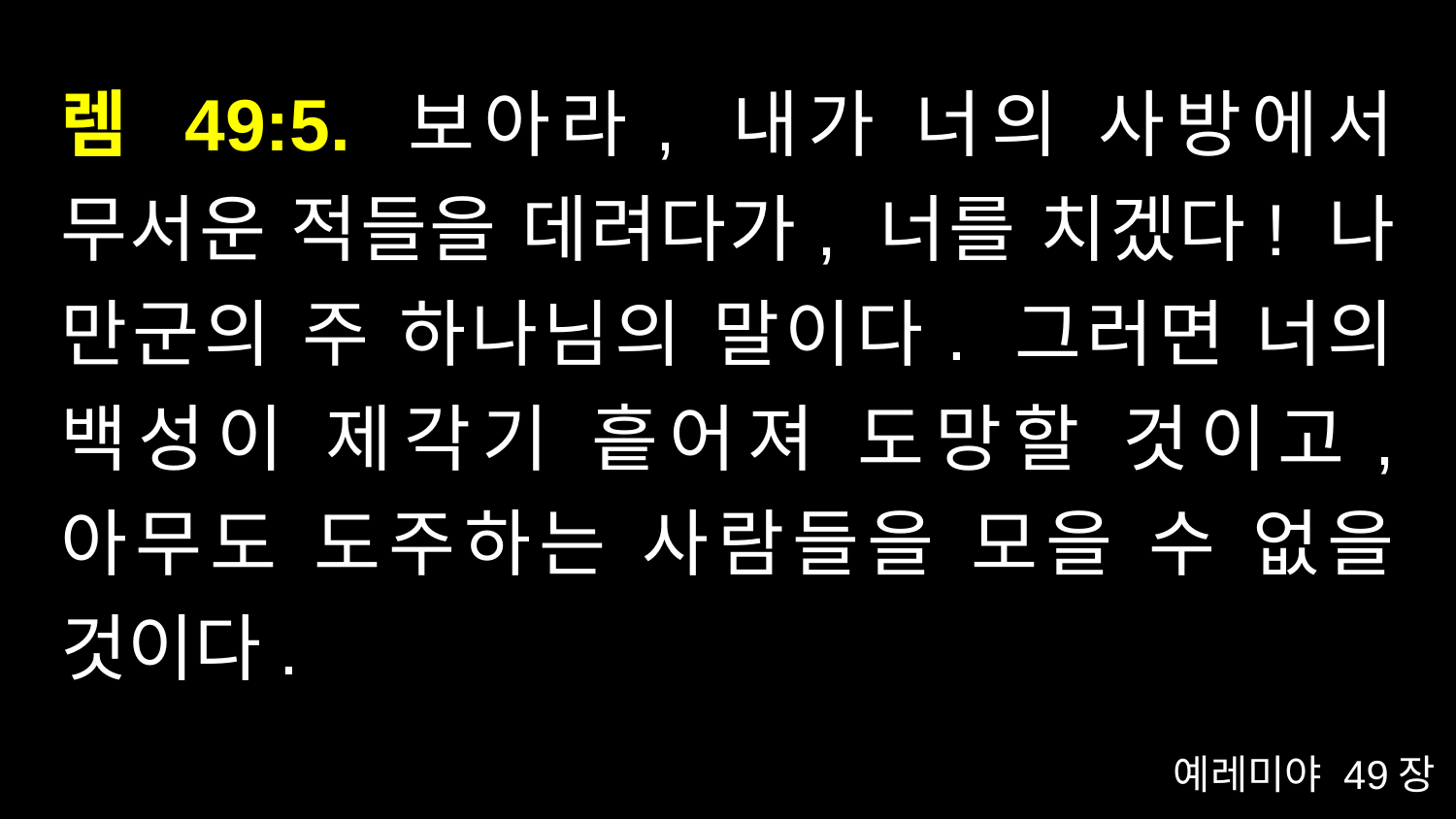

# 렘 49:5. 보아라, 내가 너의 사방에서 무서운 적들을 데려다가, 너를 치겠다! 나 만군의 주 하나님의 말이다. 그러면 너의 백성이 제각기 흩어져 도망할 것이고, 아무도 도주하는 사람들을 모을 수 없을 것이다.
예레미야 49장